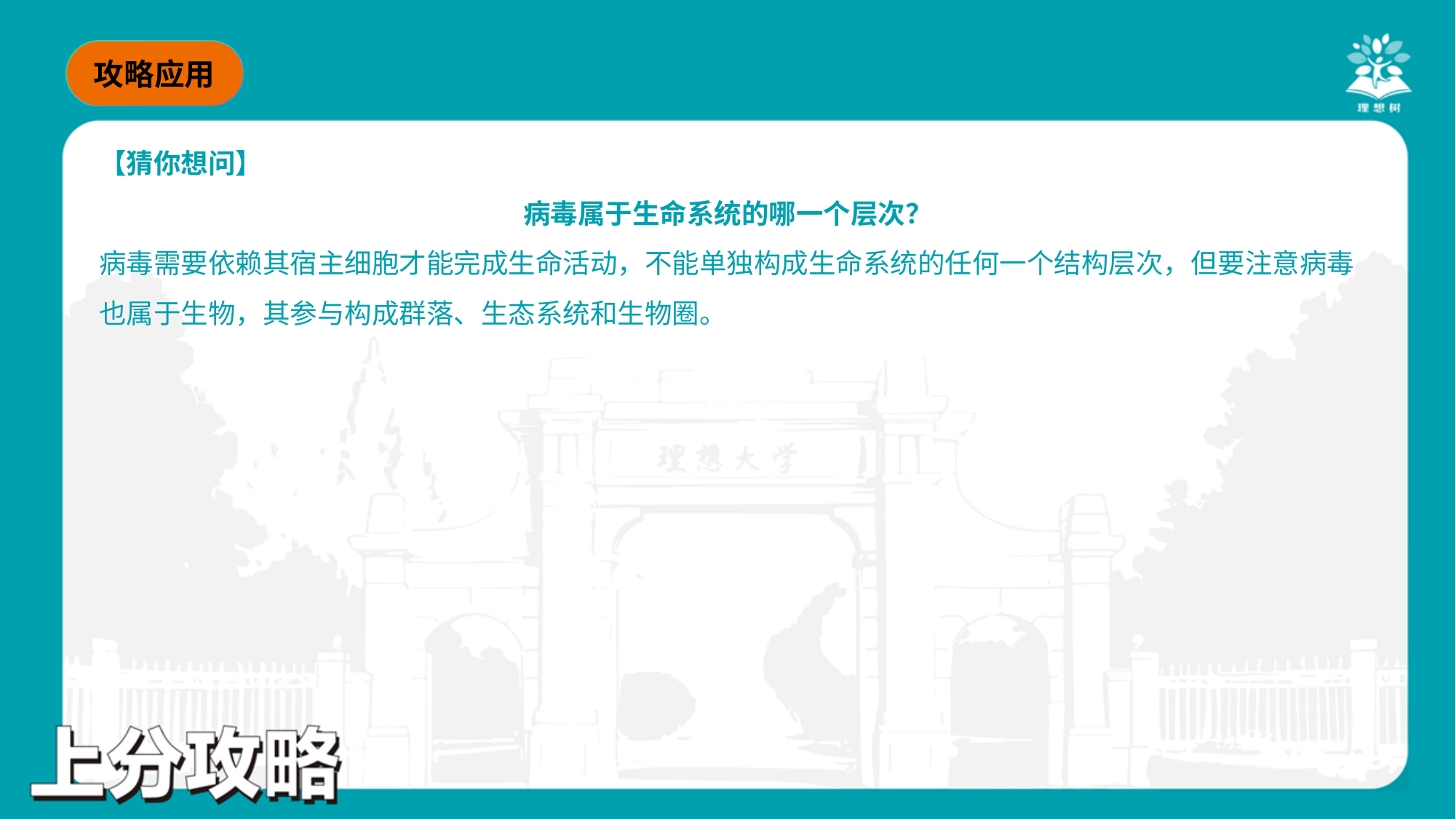

【猜你想问】
病毒属于生命系统的哪一个层次？
病毒需要依赖其宿主细胞才能完成生命活动，不能单独构成生命系统的任何一个结构层次，但要注意病毒
也属于生物，其参与构成群落、生态系统和生物圈。